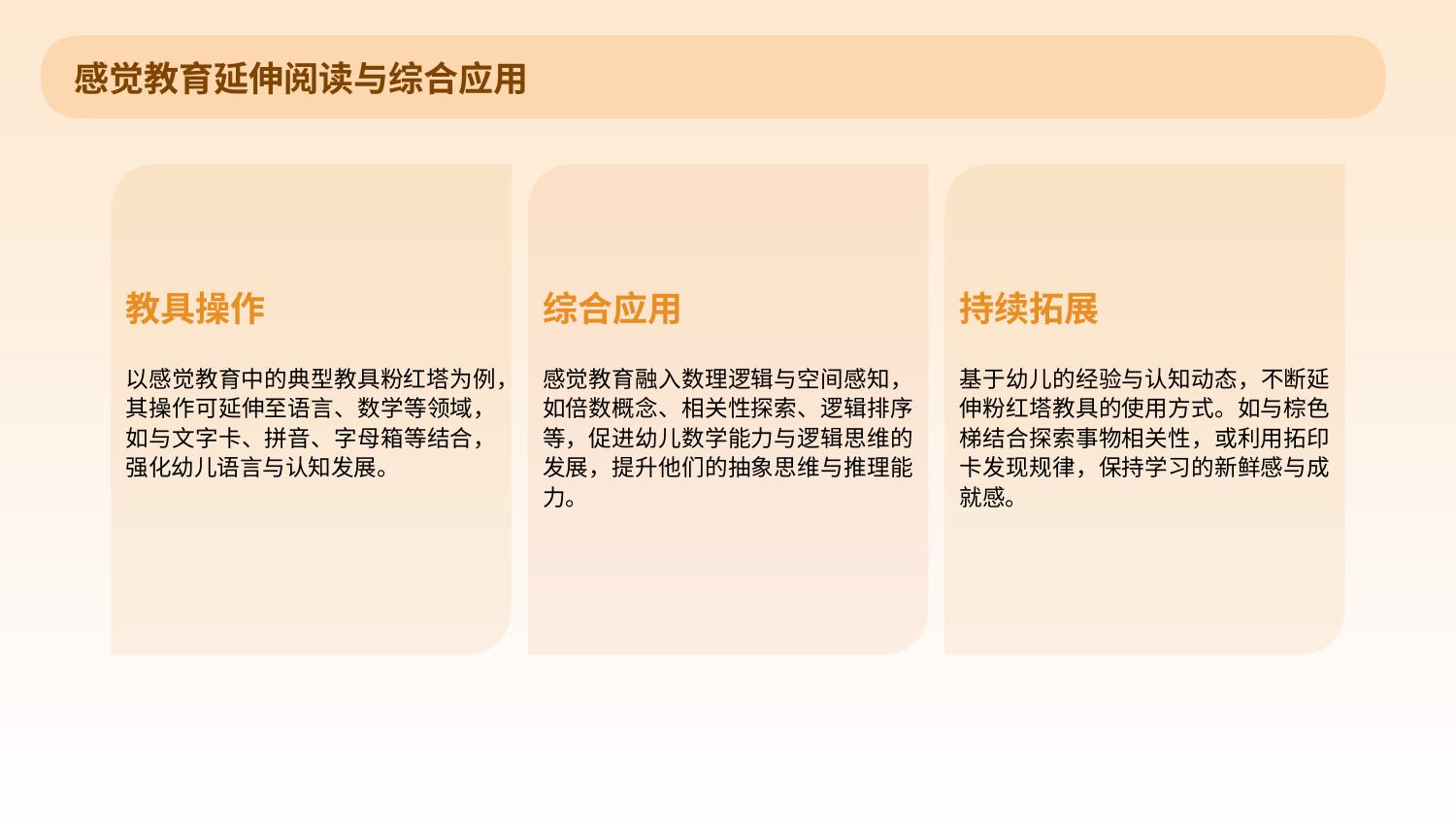

感觉教育延伸阅读与综合应用

教具操作
综合应用
持续拓展
以感觉教育中的典型教具粉红塔为例，其操作可延伸至语言、数学等领域，如与文字卡、拼音、字母箱等结合，强化幼儿语言与认知发展。
感觉教育融入数理逻辑与空间感知，如倍数概念、相关性探索、逻辑排序等，促进幼儿数学能力与逻辑思维的发展，提升他们的抽象思维与推理能力。
基于幼儿的经验与认知动态，不断延伸粉红塔教具的使用方式。如与棕色梯结合探索事物相关性，或利用拓印卡发现规律，保持学习的新鲜感与成就感。